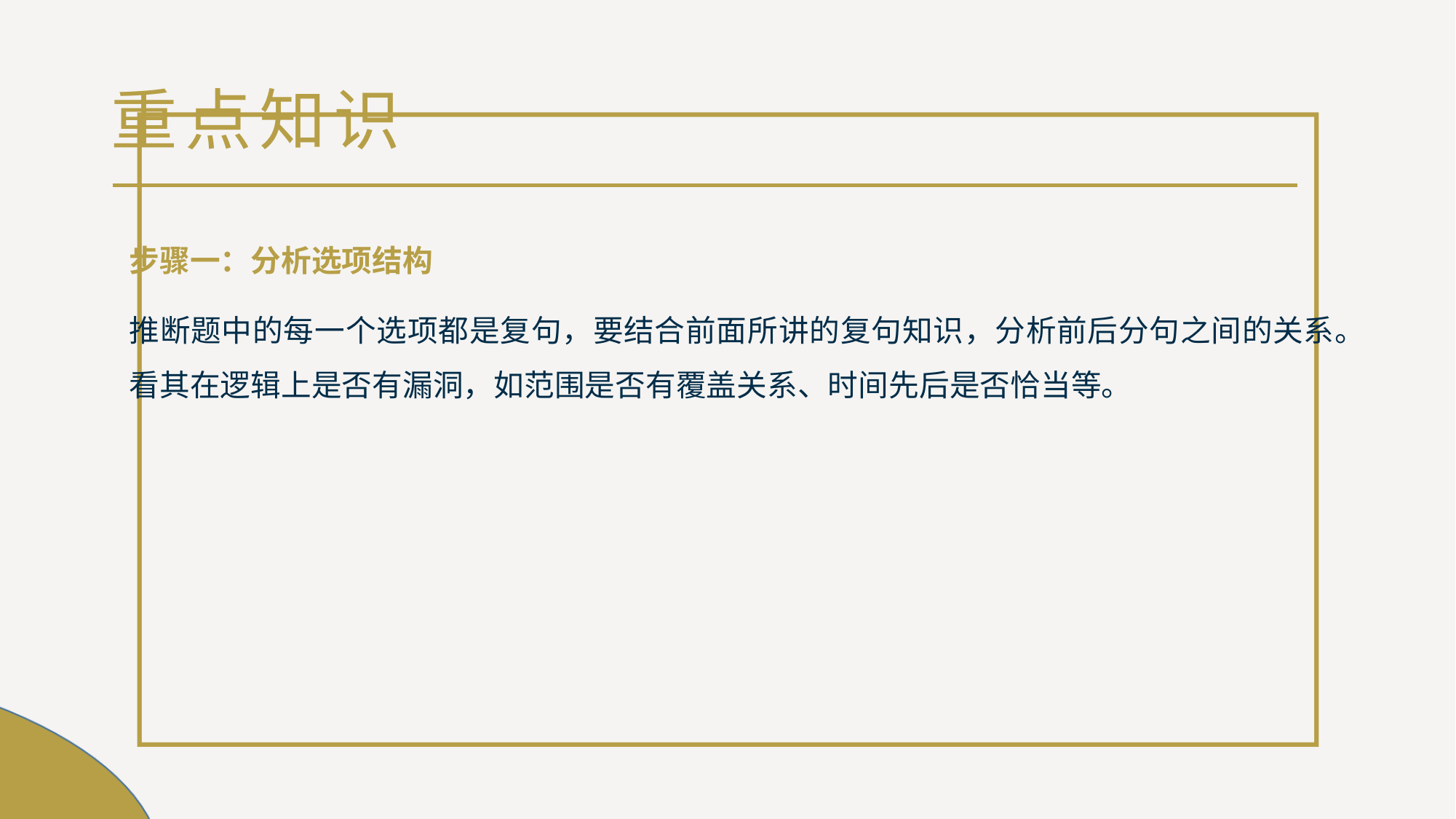

# 重点知识
步骤一：分析选项结构
推断题中的每一个选项都是复句，要结合前面所讲的复句知识，分析前后分句之间的关系。看其在逻辑上是否有漏洞，如范围是否有覆盖关系、时间先后是否恰当等。